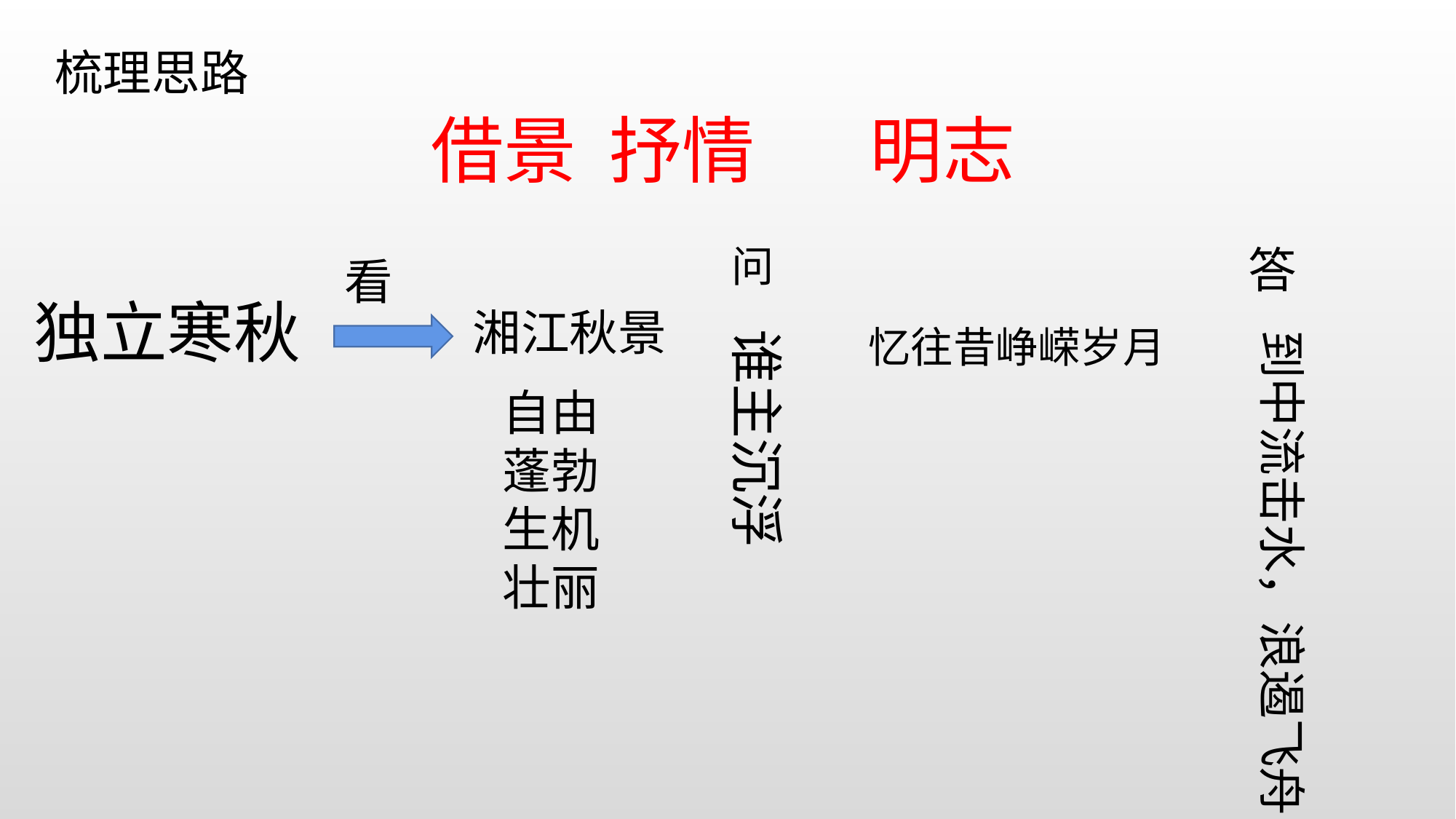

梳理思路
借景  抒情       明志
问
答
看
独立寒秋
湘江秋景

忆往昔峥嵘岁月
谁主沉浮
到中流击水，浪遏飞舟
自由
蓬勃
生机
壮丽